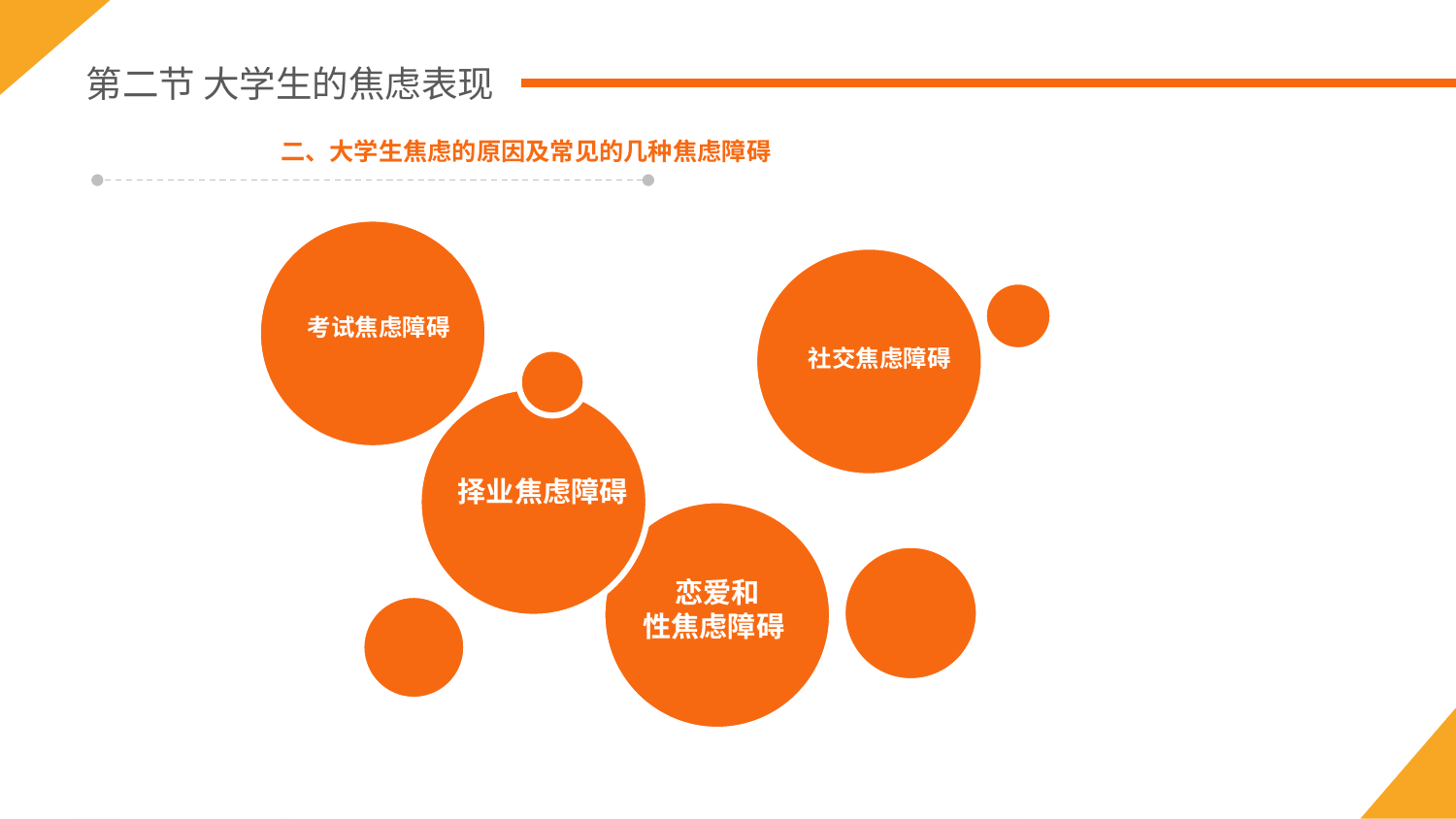

第二节 大学生的焦虑表现
二、大学生焦虑的原因及常见的几种焦虑障碍

考试焦虑障碍

社交焦虑障碍

择业焦虑障碍

恋爱和
性焦虑障碍